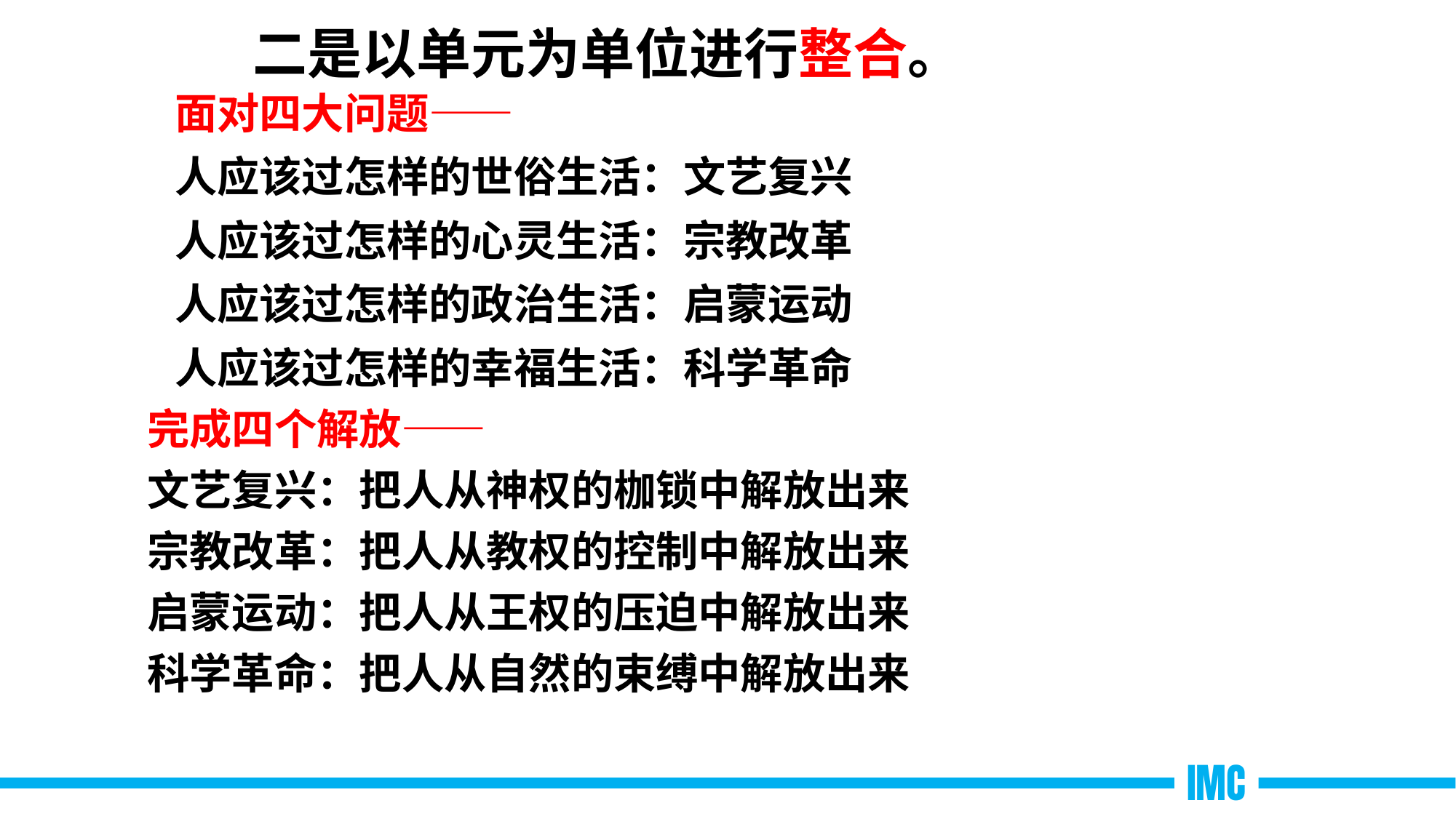

二是以单元为单位进行整合。
面对四大问题——
人应该过怎样的世俗生活：文艺复兴
人应该过怎样的心灵生活：宗教改革
人应该过怎样的政治生活：启蒙运动
人应该过怎样的幸福生活：科学革命
完成四个解放——
文艺复兴：把人从神权的枷锁中解放出来
宗教改革：把人从教权的控制中解放出来
启蒙运动：把人从王权的压迫中解放出来
科学革命：把人从自然的束缚中解放出来